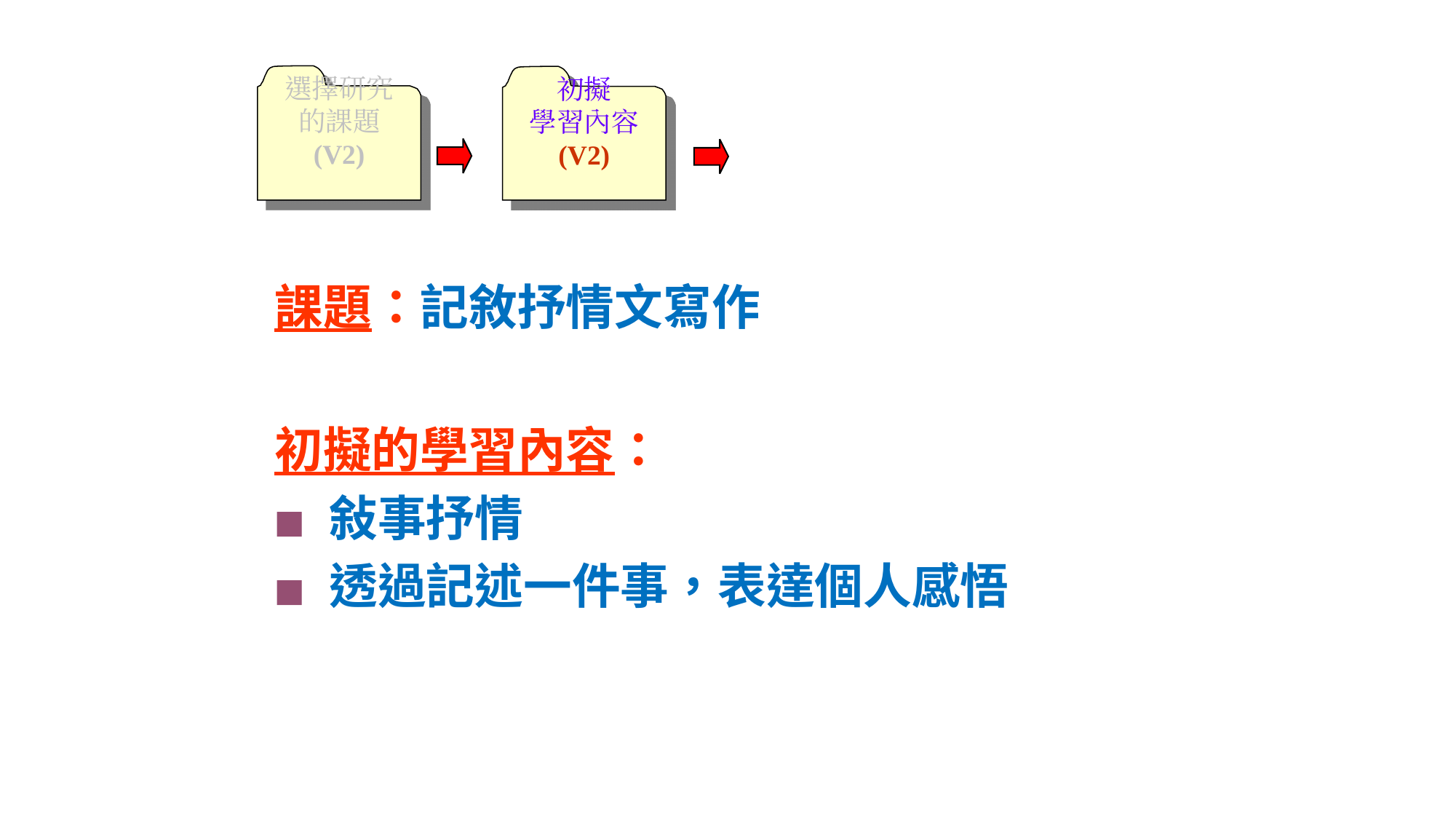

選擇研究
的課題
(V2)
初擬
學習內容
(V2)

課題：記敘抒情文寫作

初擬的學習內容：
敍事抒情
透過記述一件事，表達個人感悟